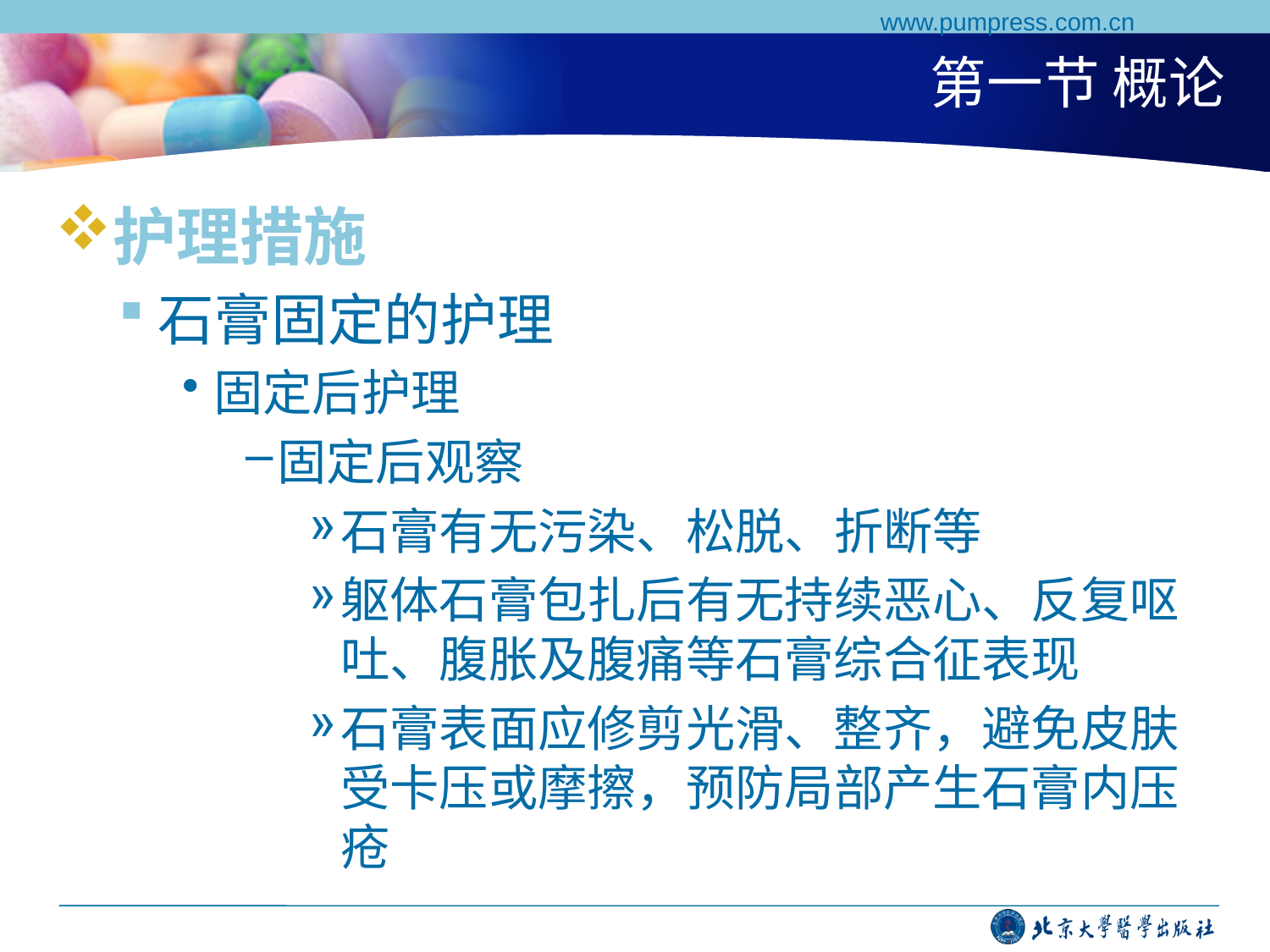

www.pumpress.com.cn
# 第一节 概论
护理措施
石膏固定的护理
固定后护理
固定后观察
石膏有无污染、松脱、折断等
躯体石膏包扎后有无持续恶心、反复呕吐、腹胀及腹痛等石膏综合征表现
石膏表面应修剪光滑、整齐，避免皮肤受卡压或摩擦，预防局部产生石膏内压疮